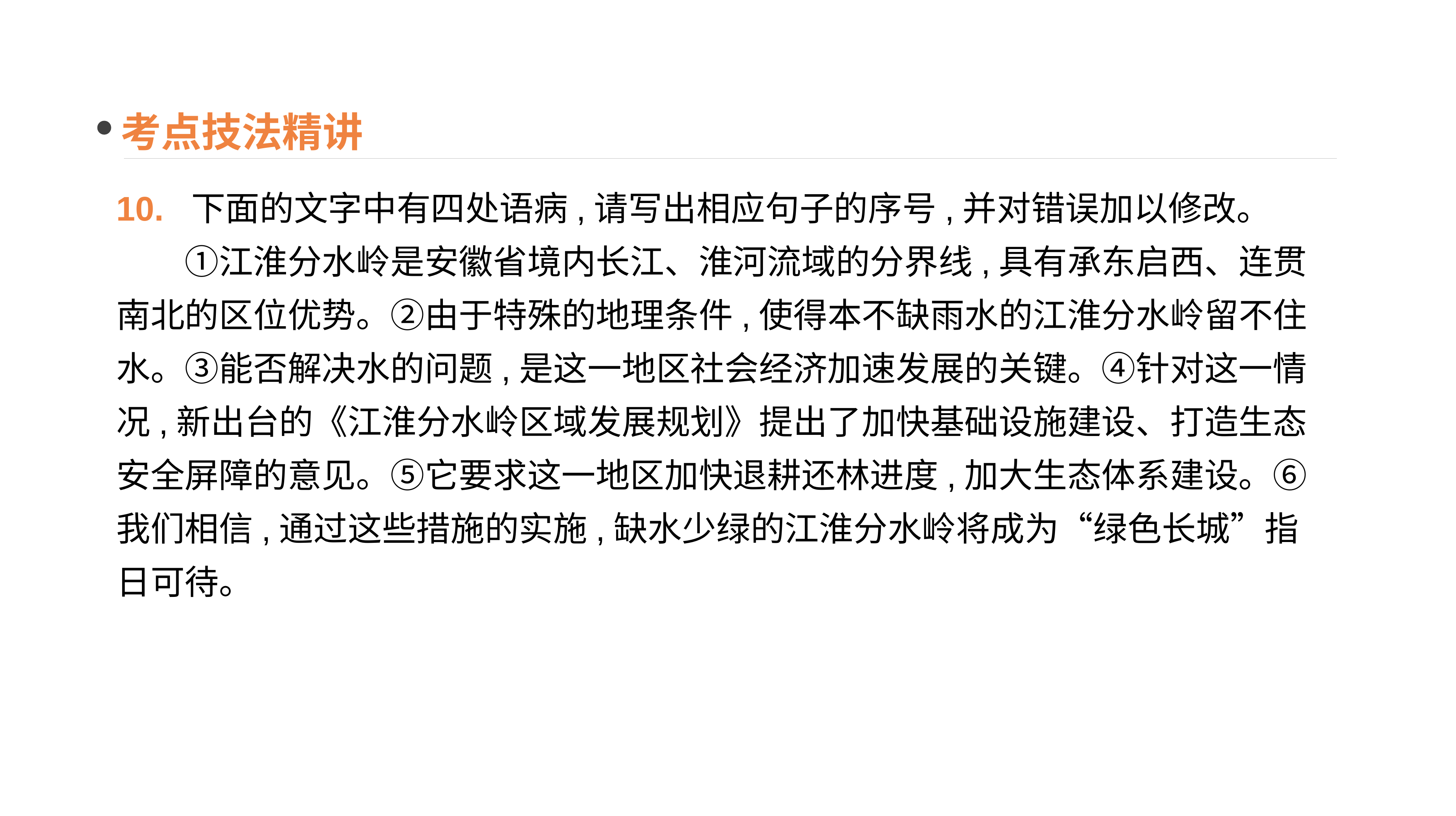

考点技法精讲

10.  下面的文字中有四处语病,请写出相应句子的序号,并对错误加以修改。
　　①江淮分水岭是安徽省境内长江、淮河流域的分界线,具有承东启西、连贯南北的区位优势。②由于特殊的地理条件,使得本不缺雨水的江淮分水岭留不住水。③能否解决水的问题,是这一地区社会经济加速发展的关键。④针对这一情况,新出台的《江淮分水岭区域发展规划》提出了加快基础设施建设、打造生态安全屏障的意见。⑤它要求这一地区加快退耕还林进度,加大生态体系建设。⑥我们相信,通过这些措施的实施,缺水少绿的江淮分水岭将成为“绿色长城”指日可待。